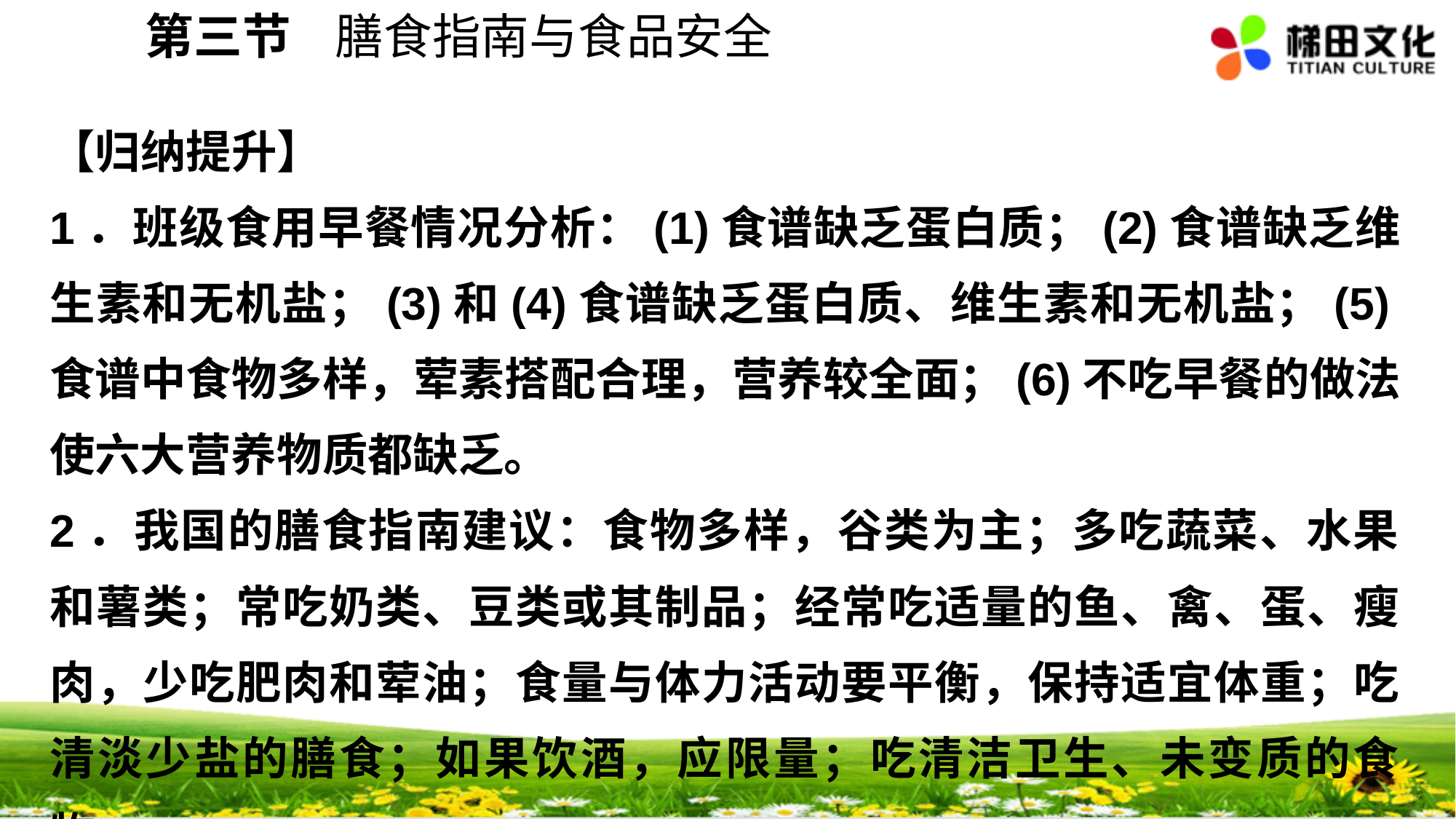

第三节    膳食指南与食品安全
【归纳提升】
1．班级食用早餐情况分析：(1)食谱缺乏蛋白质；(2)食谱缺乏维生素和无机盐；(3)和(4)食谱缺乏蛋白质、维生素和无机盐；(5)食谱中食物多样，荤素搭配合理，营养较全面；(6)不吃早餐的做法使六大营养物质都缺乏。
2．我国的膳食指南建议：食物多样，谷类为主；多吃蔬菜、水果和薯类；常吃奶类、豆类或其制品；经常吃适量的鱼、禽、蛋、瘦肉，少吃肥肉和荤油；食量与体力活动要平衡，保持适宜体重；吃清淡少盐的膳食；如果饮酒，应限量；吃清洁卫生、未变质的食物。